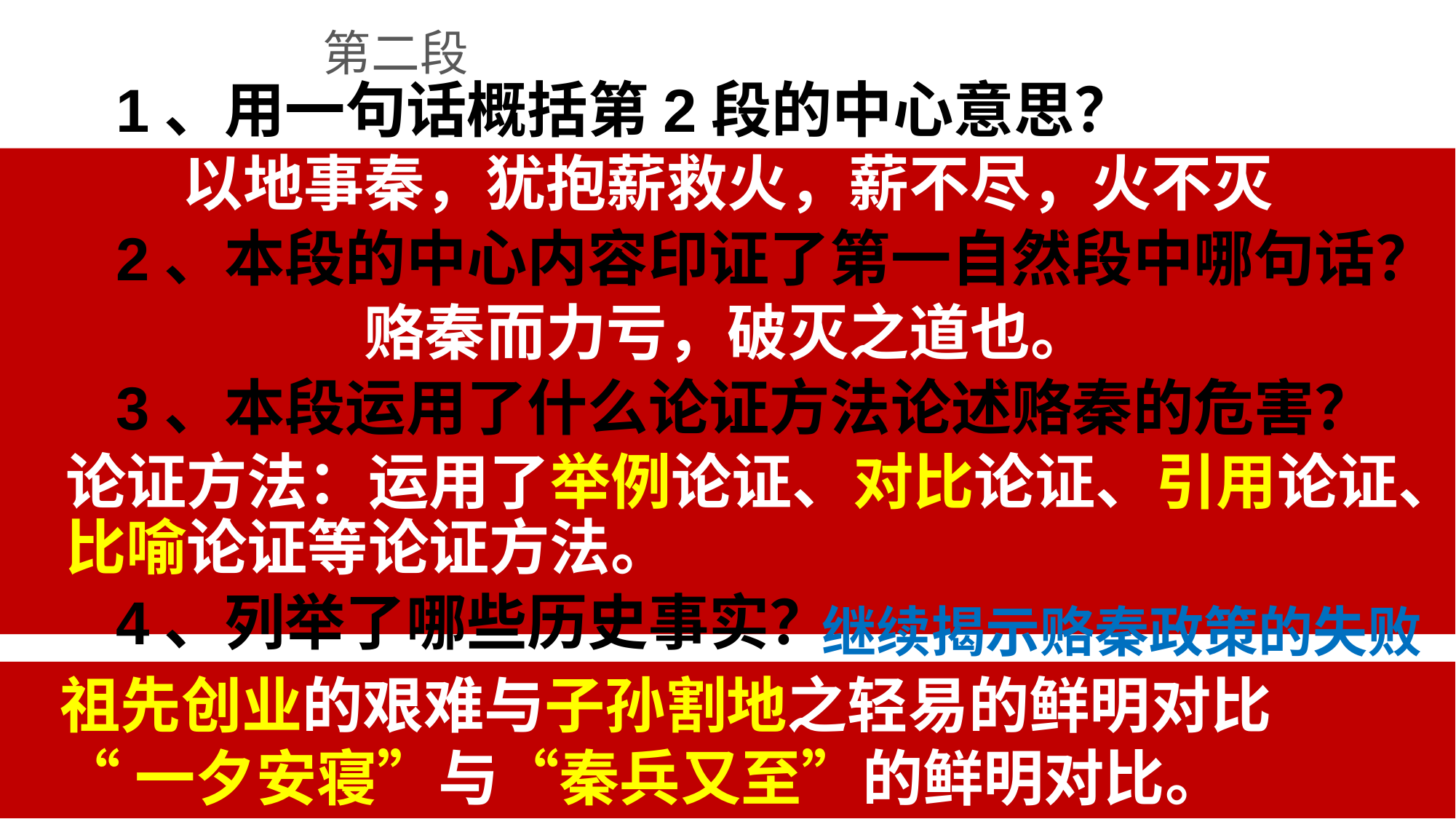

第二段
1、用一句话概括第2段的中心意思？
以地事秦，犹抱薪救火，薪不尽，火不灭
2、本段的中心内容印证了第一自然段中哪句话？
赂秦而力亏，破灭之道也。
3、本段运用了什么论证方法论述赂秦的危害？
论证方法：运用了举例论证、对比论证、引用论证、比喻论证等论证方法。
  继续揭示赂秦政策的失败
4、列举了哪些历史事实？
祖先创业的艰难与子孙割地之轻易的鲜明对比
“一夕安寝”与“秦兵又至”的鲜明对比。